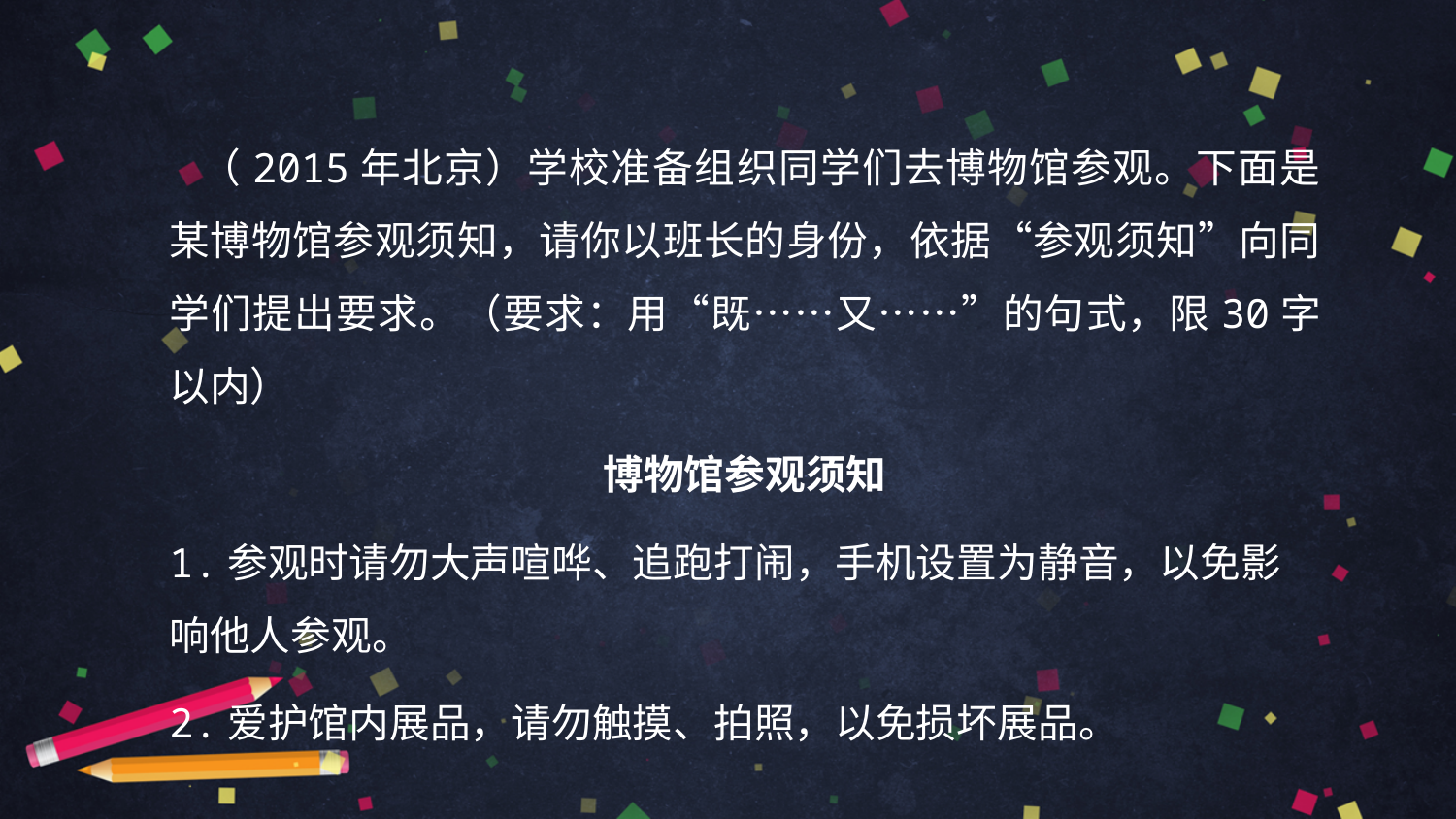

（2015年北京）学校准备组织同学们去博物馆参观。下面是某博物馆参观须知，请你以班长的身份，依据“参观须知”向同学们提出要求。（要求：用“既……又……”的句式，限30字以内）
博物馆参观须知
1.参观时请勿大声喧哗、追跑打闹，手机设置为静音，以免影响他人参观。
2.爱护馆内展品，请勿触摸、拍照，以免损坏展品。